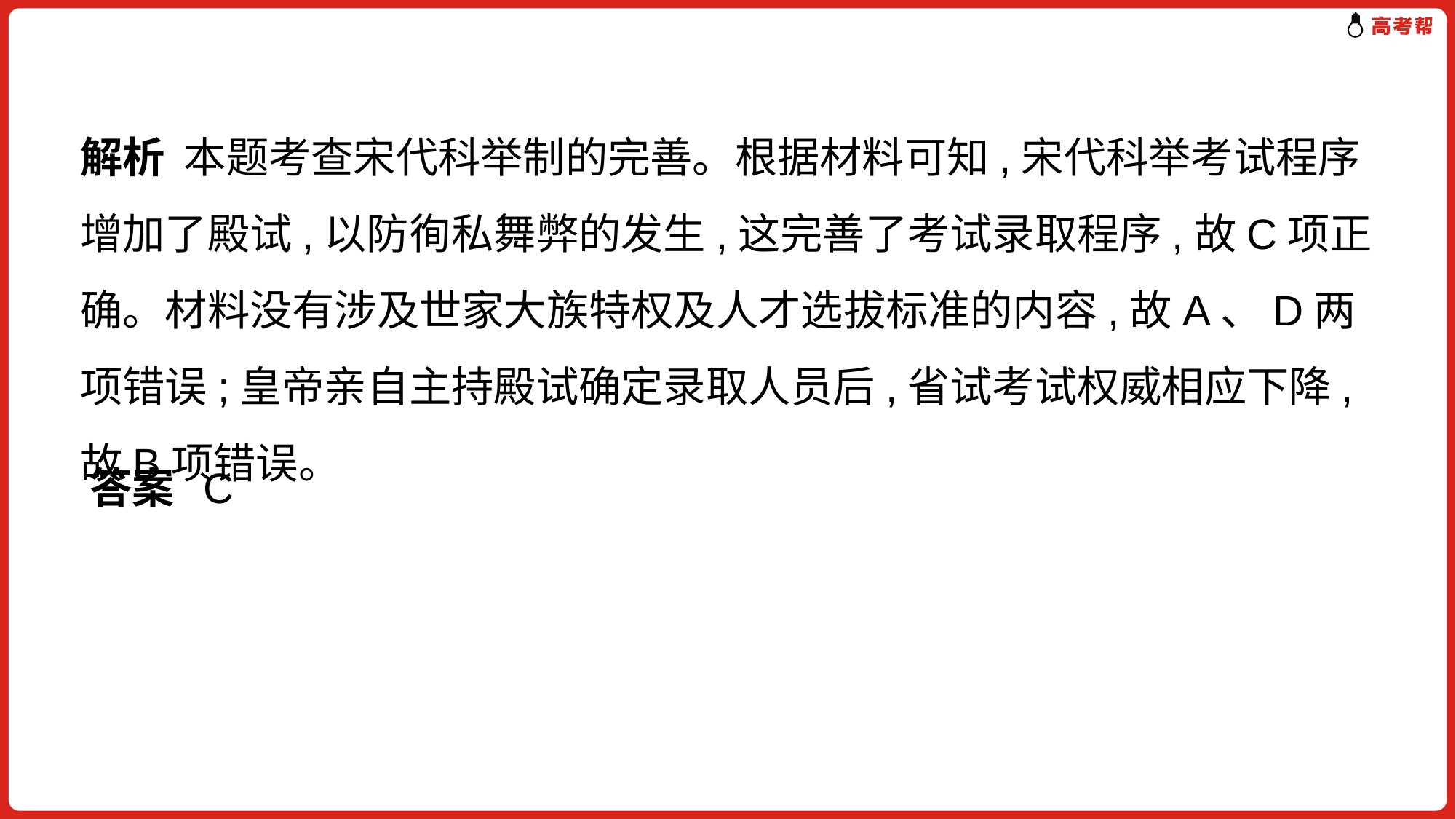

解析  本题考查宋代科举制的完善。根据材料可知,宋代科举考试程序增加了殿试,以防徇私舞弊的发生,这完善了考试录取程序,故C项正确。材料没有涉及世家大族特权及人才选拔标准的内容,故A、D两项错误;皇帝亲自主持殿试确定录取人员后,省试考试权威相应下降,故B项错误。
答案  C